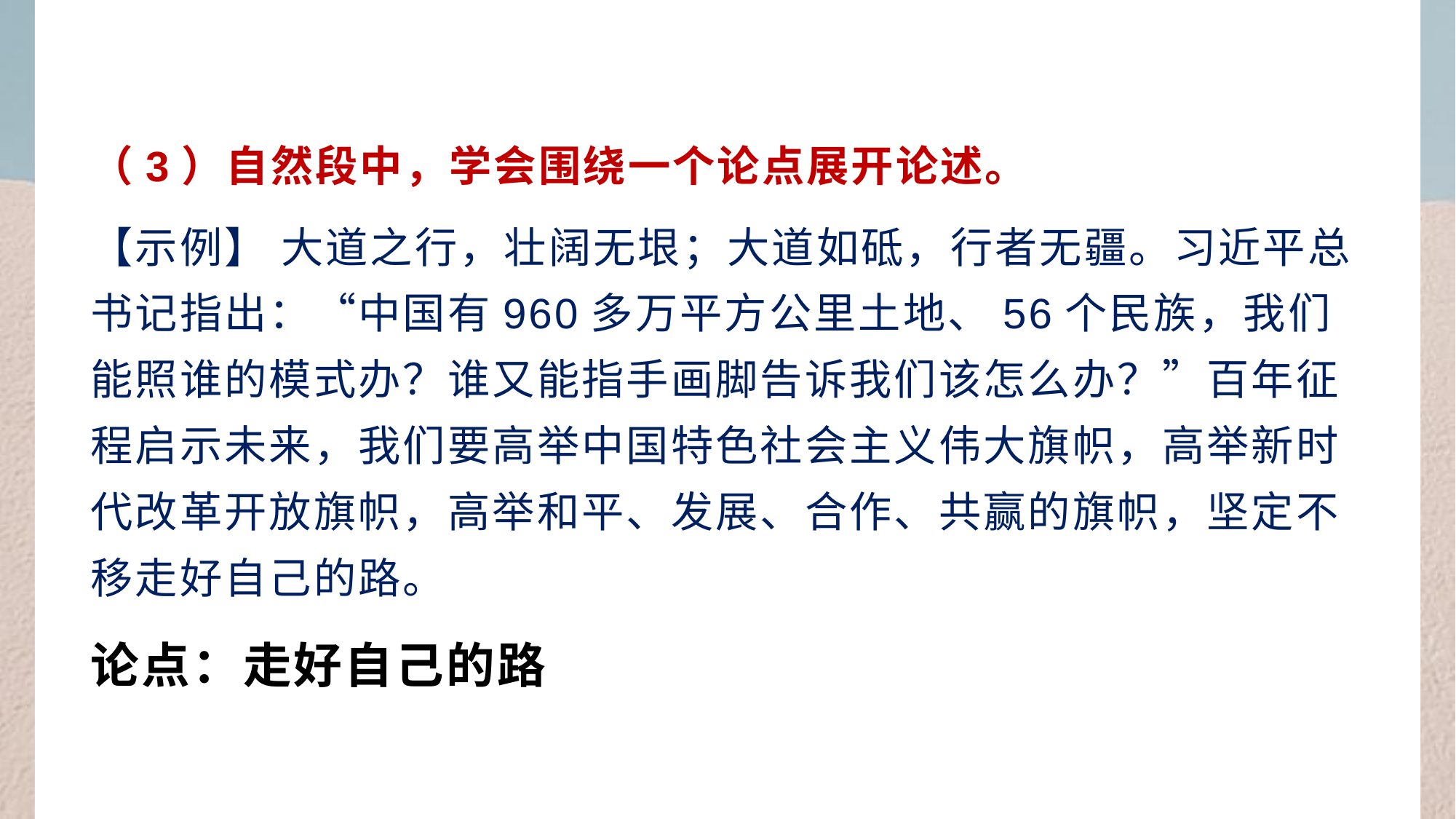

（3）自然段中，学会围绕一个论点展开论述。
【示例】 大道之行，壮阔无垠；大道如砥，行者无疆。习近平总书记指出：“中国有960多万平方公里土地、56个民族，我们能照谁的模式办？谁又能指手画脚告诉我们该怎么办？”百年征程启示未来，我们要高举中国特色社会主义伟大旗帜，高举新时代改革开放旗帜，高举和平、发展、合作、共赢的旗帜，坚定不移走好自己的路。
论点：走好自己的路